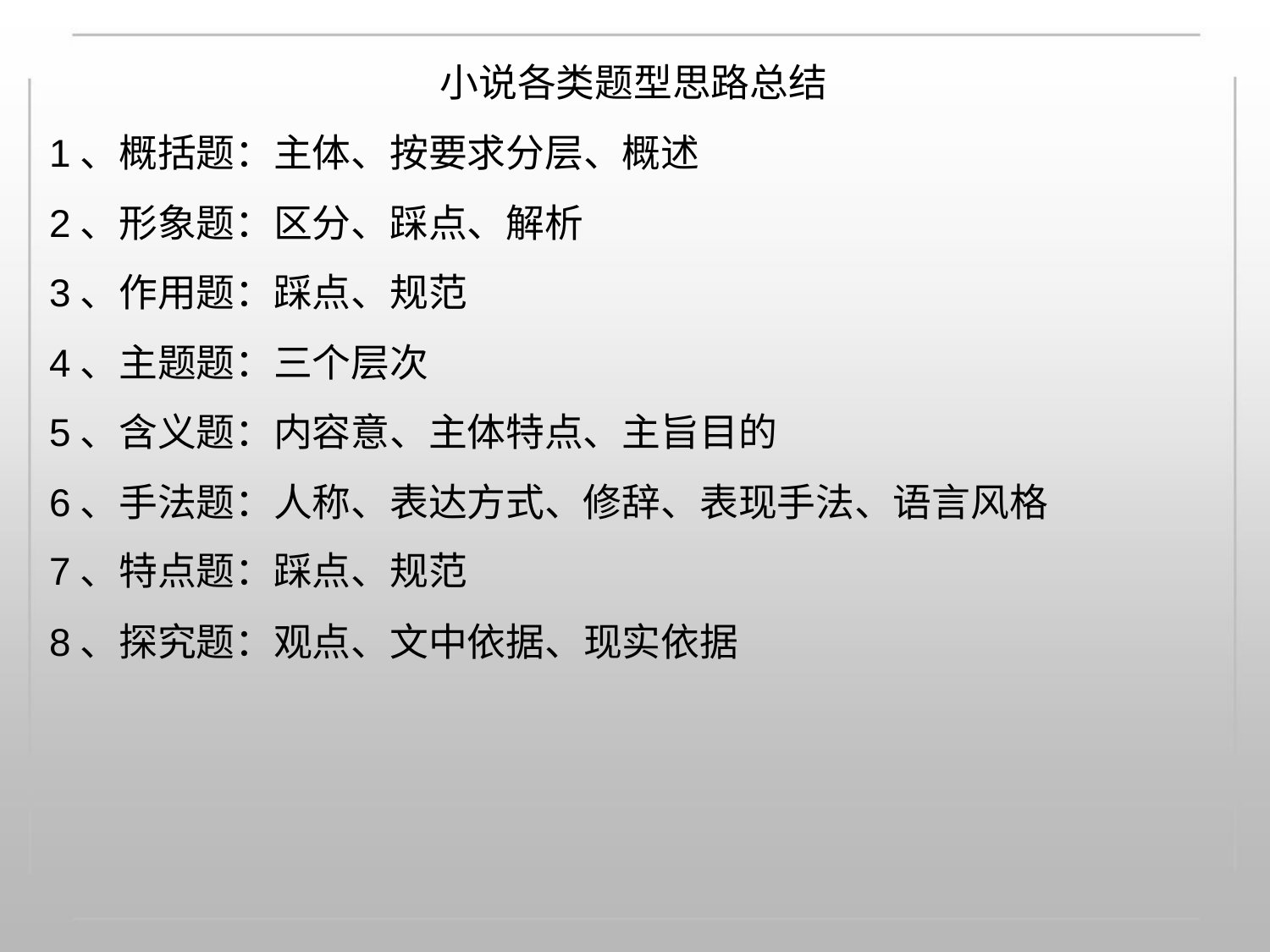

小说各类题型思路总结
1、概括题：主体、按要求分层、概述
2、形象题：区分、踩点、解析
3、作用题：踩点、规范
4、主题题：三个层次
5、含义题：内容意、主体特点、主旨目的
6、手法题：人称、表达方式、修辞、表现手法、语言风格
7、特点题：踩点、规范
8、探究题：观点、文中依据、现实依据